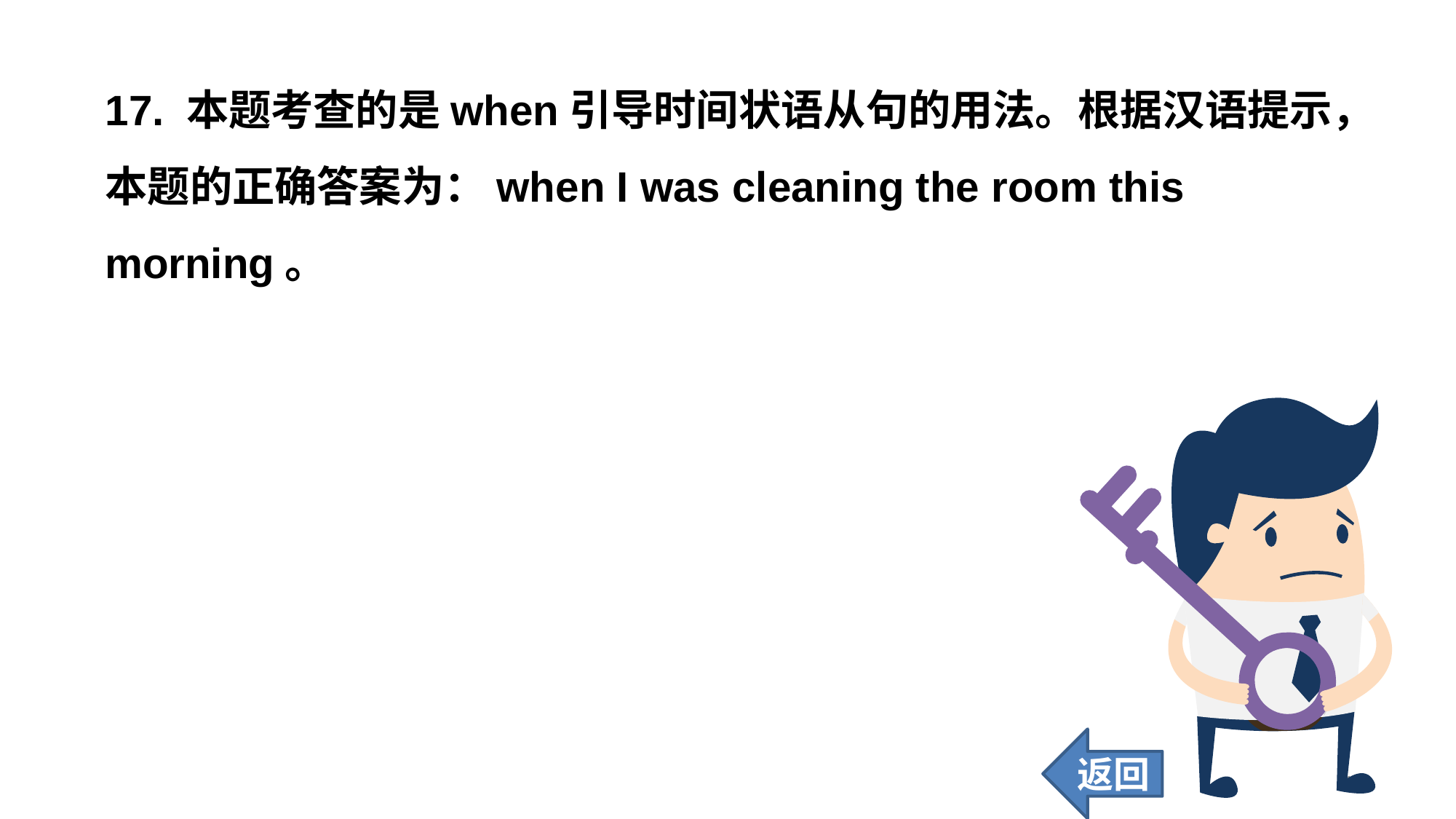

17. 本题考查的是when引导时间状语从句的用法。根据汉语提示，本题的正确答案为：when I was cleaning the room this morning。

返回
160